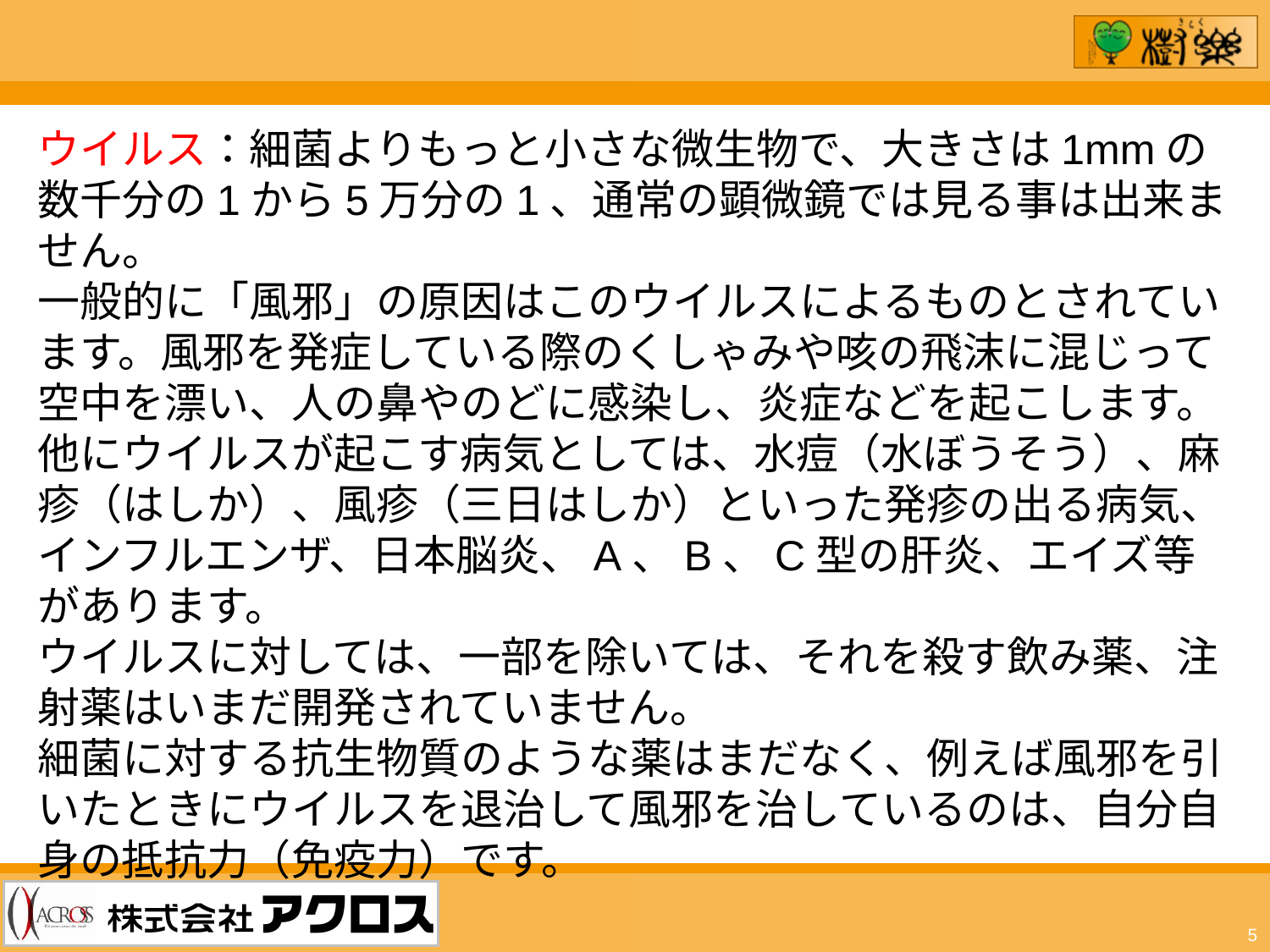

ウイルス：細菌よりもっと小さな微生物で、大きさは1mmの数千分の1から5万分の1、通常の顕微鏡では見る事は出来ません。
一般的に「風邪」の原因はこのウイルスによるものとされています。風邪を発症している際のくしゃみや咳の飛沫に混じって空中を漂い、人の鼻やのどに感染し、炎症などを起こします。
他にウイルスが起こす病気としては、水痘（水ぼうそう）、麻疹（はしか）、風疹（三日はしか）といった発疹の出る病気、インフルエンザ、日本脳炎、A、B、C型の肝炎、エイズ等があります。
ウイルスに対しては、一部を除いては、それを殺す飲み薬、注射薬はいまだ開発されていません。
細菌に対する抗生物質のような薬はまだなく、例えば風邪を引いたときにウイルスを退治して風邪を治しているのは、自分自身の抵抗力（免疫力）です。
5